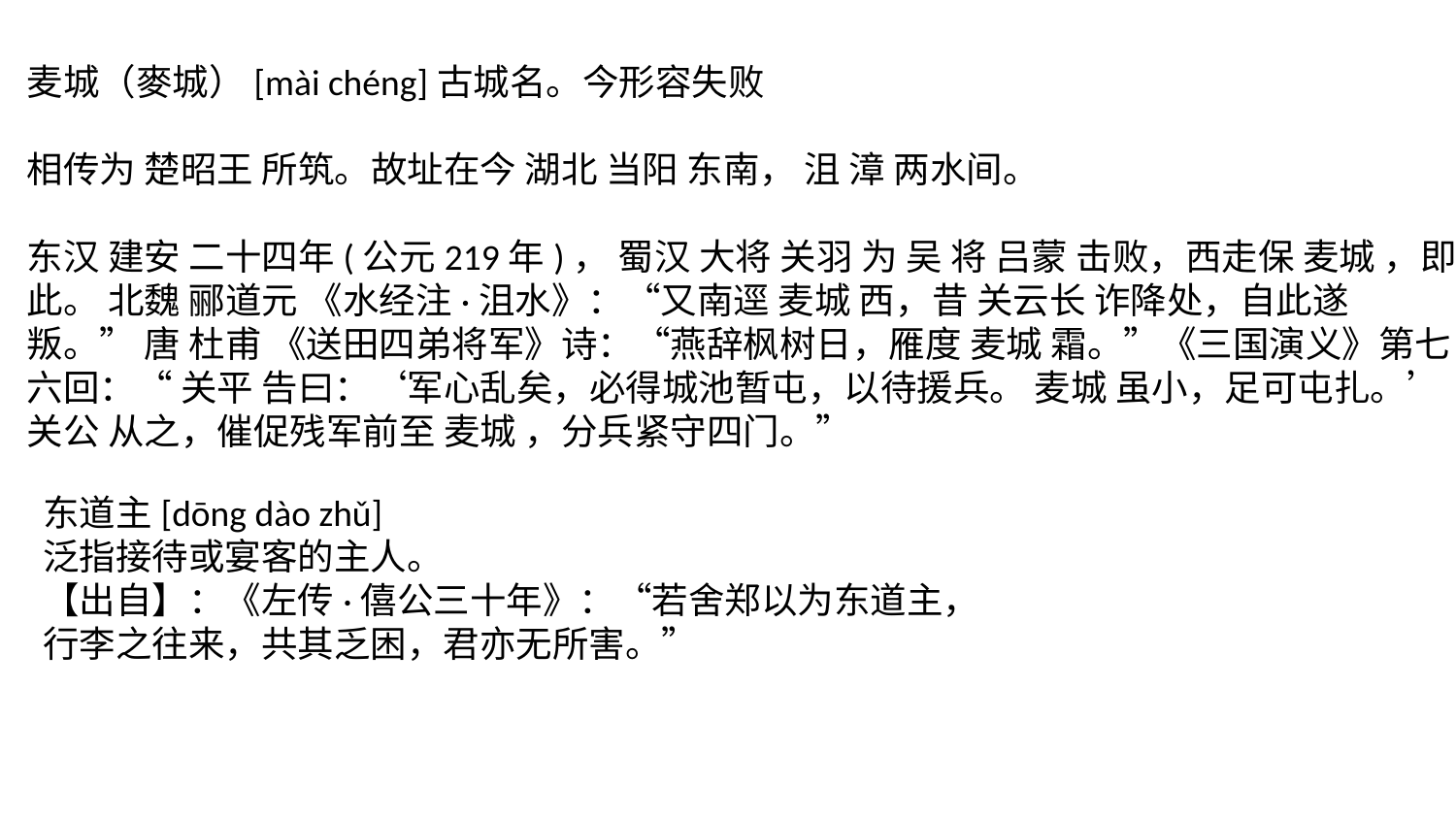

麦城（麥城）[mài chéng]古城名。今形容失败

相传为 楚昭王 所筑。故址在今 湖北 当阳 东南， 沮 漳 两水间。

东汉 建安 二十四年(公元219年)， 蜀汉 大将 关羽 为 吴 将 吕蒙 击败，西走保 麦城 ，即此。 北魏 郦道元 《水经注·沮水》：“又南逕 麦城 西，昔 关云长 诈降处，自此遂叛。” 唐 杜甫 《送田四弟将军》诗：“燕辞枫树日，雁度 麦城 霜。”《三国演义》第七六回：“ 关平 告曰：‘军心乱矣，必得城池暂屯，以待援兵。 麦城 虽小，足可屯扎。’ 关公 从之，催促残军前至 麦城 ，分兵紧守四门。”
东道主[dōng dào zhǔ]
泛指接待或宴客的主人。
【出自】：《左传·僖公三十年》：“若舍郑以为东道主，行李之往来，共其乏困，君亦无所害。”